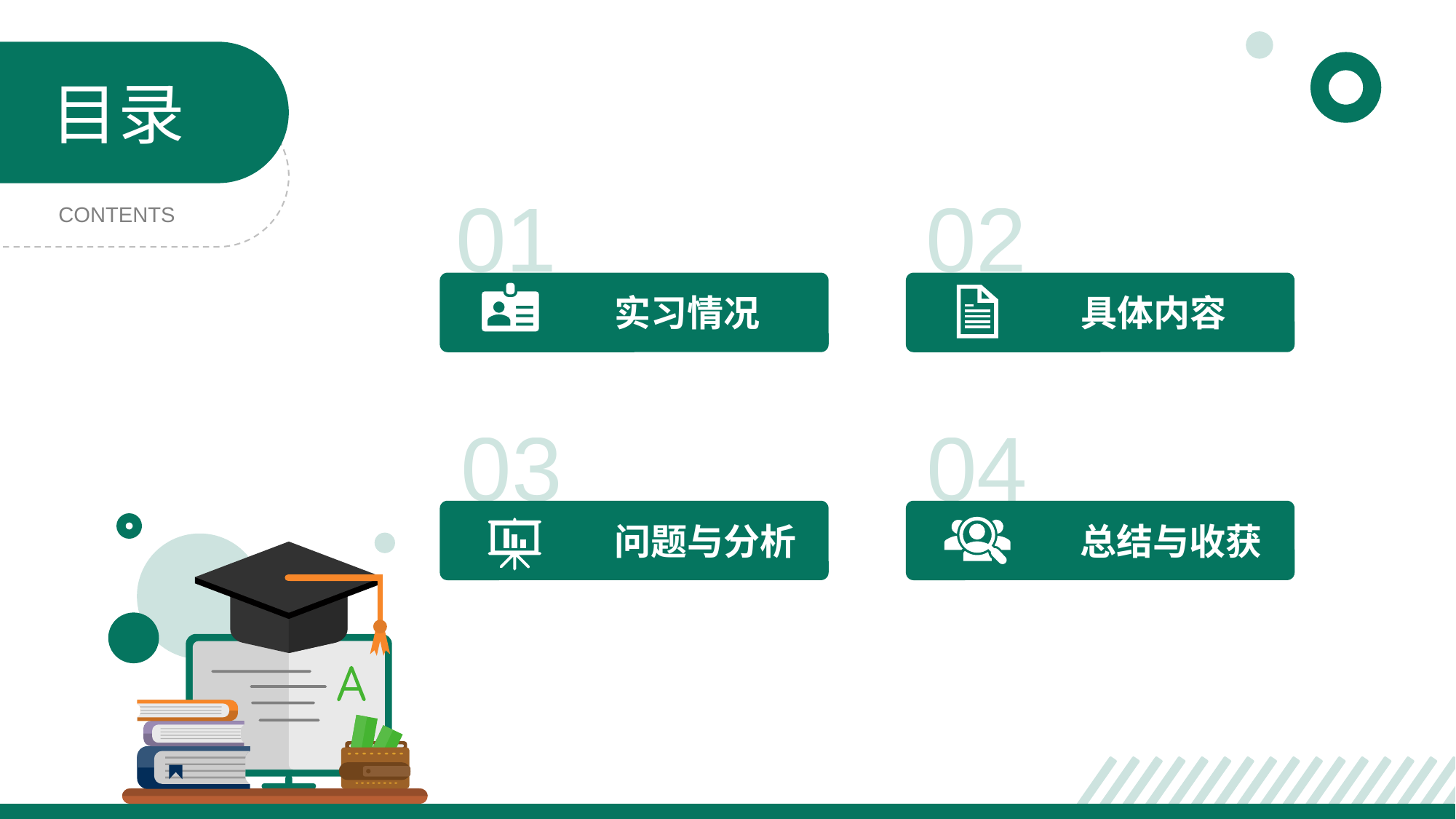

目录

01
02
CONTENTS

实习情况
具体内容
03
04

问题与分析
总结与收获